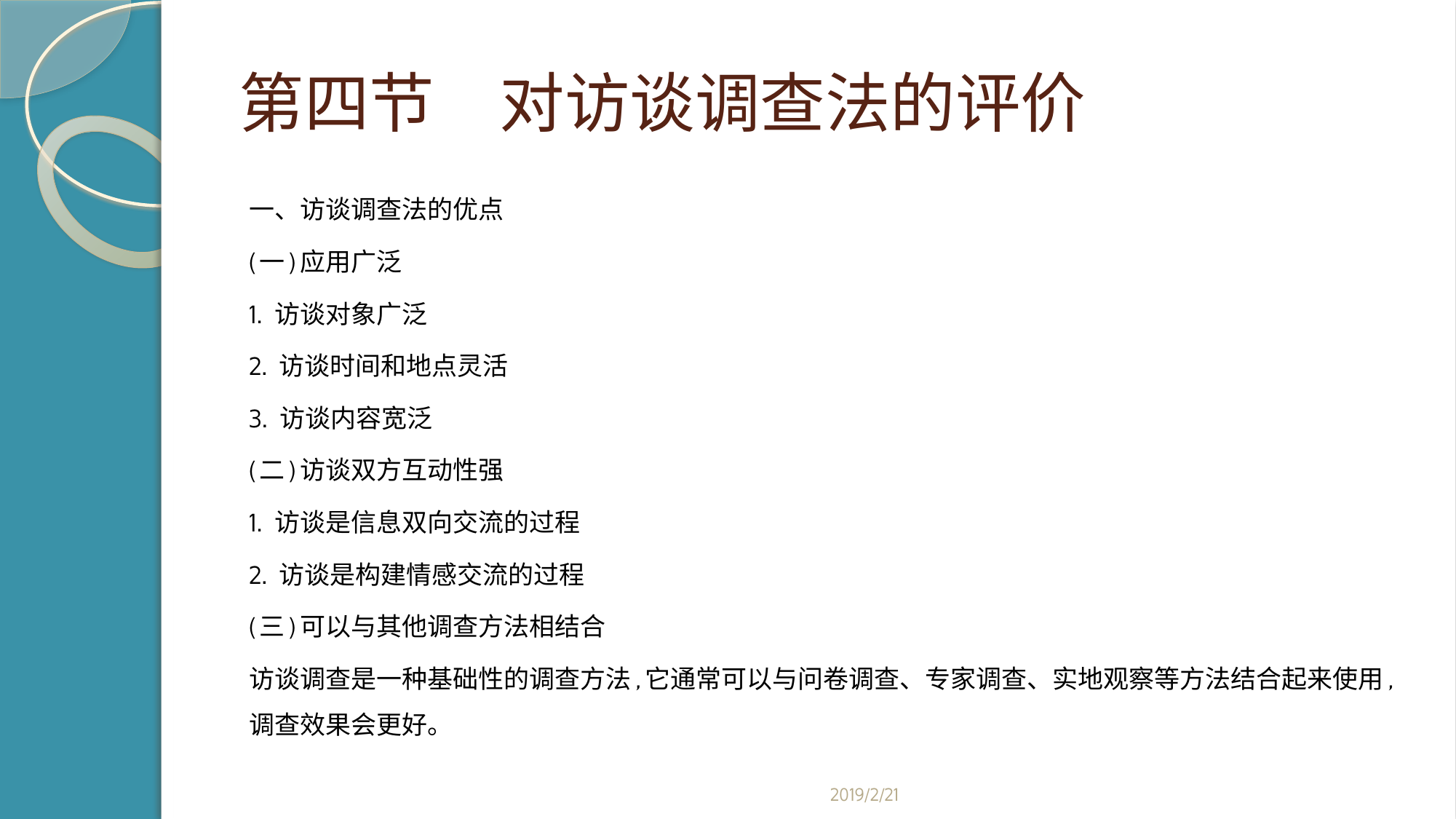

# 第四节　对访谈调查法的评价
一、访谈调查法的优点
(一)应用广泛
1. 访谈对象广泛
2. 访谈时间和地点灵活
3. 访谈内容宽泛
(二)访谈双方互动性强
1. 访谈是信息双向交流的过程
2. 访谈是构建情感交流的过程
(三)可以与其他调查方法相结合
访谈调查是一种基础性的调查方法,它通常可以与问卷调查、专家调查、实地观察等方法结合起来使用,调查效果会更好。
2019/2/21